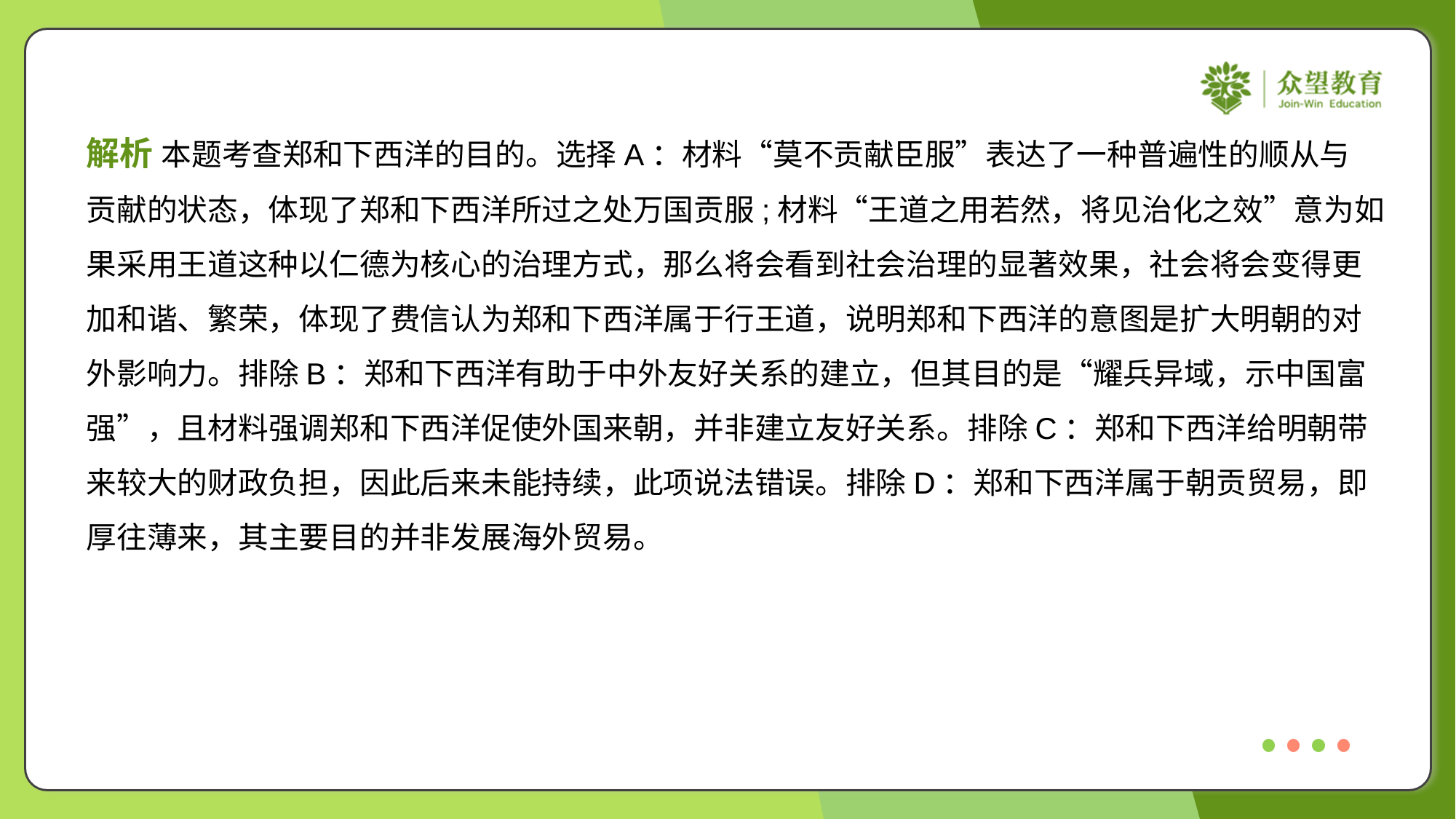

解析 本题考查郑和下西洋的目的。选择A：材料“莫不贡献臣服”表达了一种普遍性的顺从与
贡献的状态，体现了郑和下西洋所过之处万国贡服;材料“王道之用若然，将见治化之效”意为如
果采用王道这种以仁德为核心的治理方式，那么将会看到社会治理的显著效果，社会将会变得更
加和谐、繁荣，体现了费信认为郑和下西洋属于行王道，说明郑和下西洋的意图是扩大明朝的对
外影响力。排除B：郑和下西洋有助于中外友好关系的建立，但其目的是“耀兵异域，示中国富
强”，且材料强调郑和下西洋促使外国来朝，并非建立友好关系。排除C：郑和下西洋给明朝带
来较大的财政负担，因此后来未能持续，此项说法错误。排除D：郑和下西洋属于朝贡贸易，即
厚往薄来，其主要目的并非发展海外贸易。